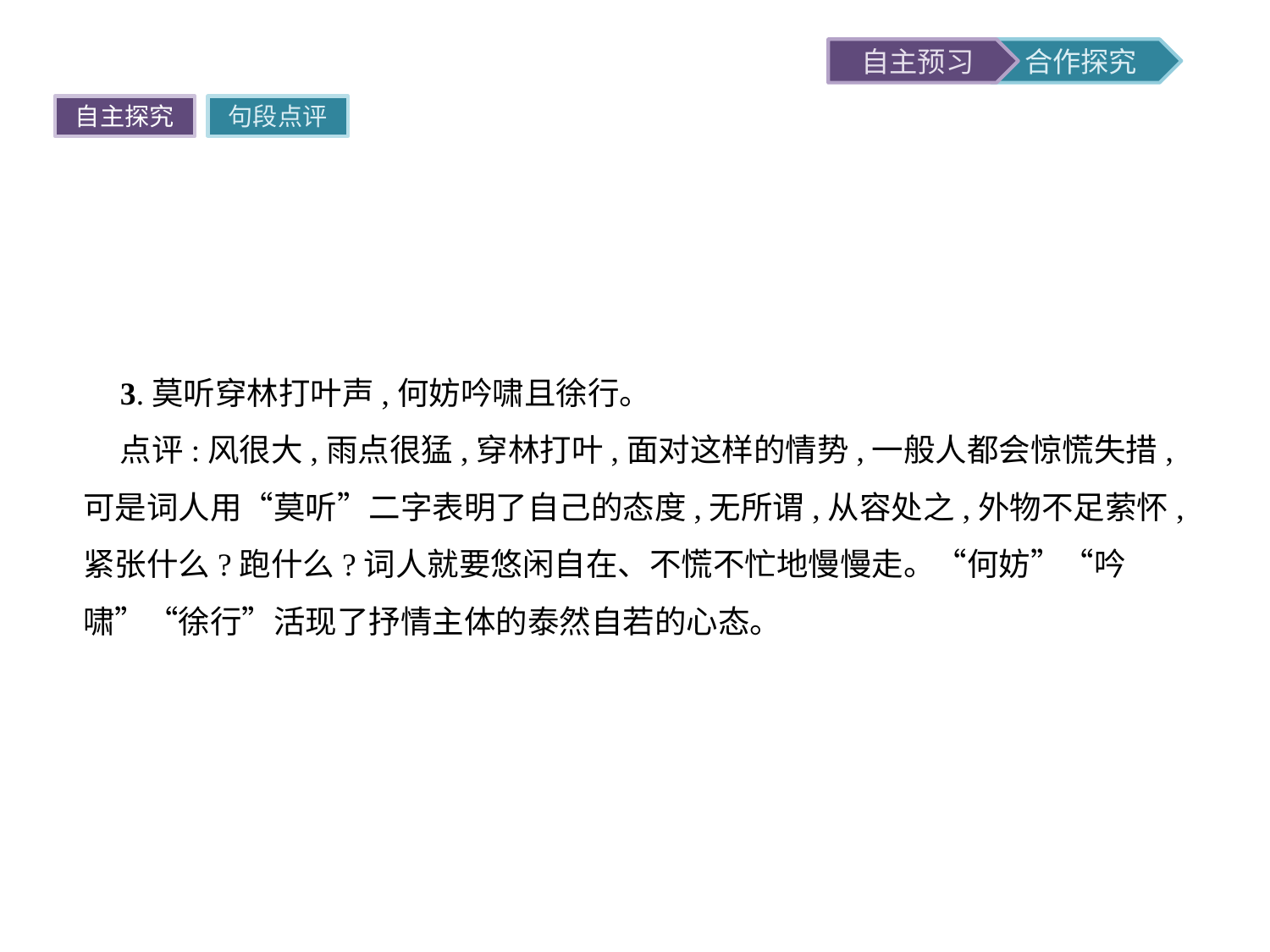

自主探究
句段点评
3.莫听穿林打叶声,何妨吟啸且徐行。
点评:风很大,雨点很猛,穿林打叶,面对这样的情势,一般人都会惊慌失措,可是词人用“莫听”二字表明了自己的态度,无所谓,从容处之,外物不足萦怀,紧张什么?跑什么?词人就要悠闲自在、不慌不忙地慢慢走。“何妨”“吟啸”“徐行”活现了抒情主体的泰然自若的心态。